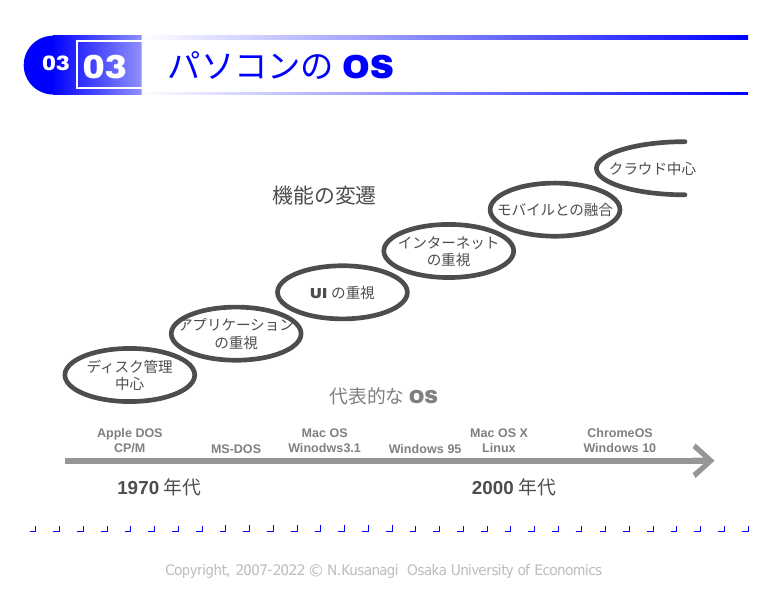

# 03   パソコンのOS

クラウド中心
機能の変遷
モバイルとの融合
インターネット
の重視
UIの重視
アプリケーション
の重視
ディスク管理
中心
代表的なOS
Mac OS X
Linux
ChromeOS
Windows 10
Mac OS
Winodws3.1
Apple DOS
CP/M
MS-DOS
Windows 95
1970年代
2000年代